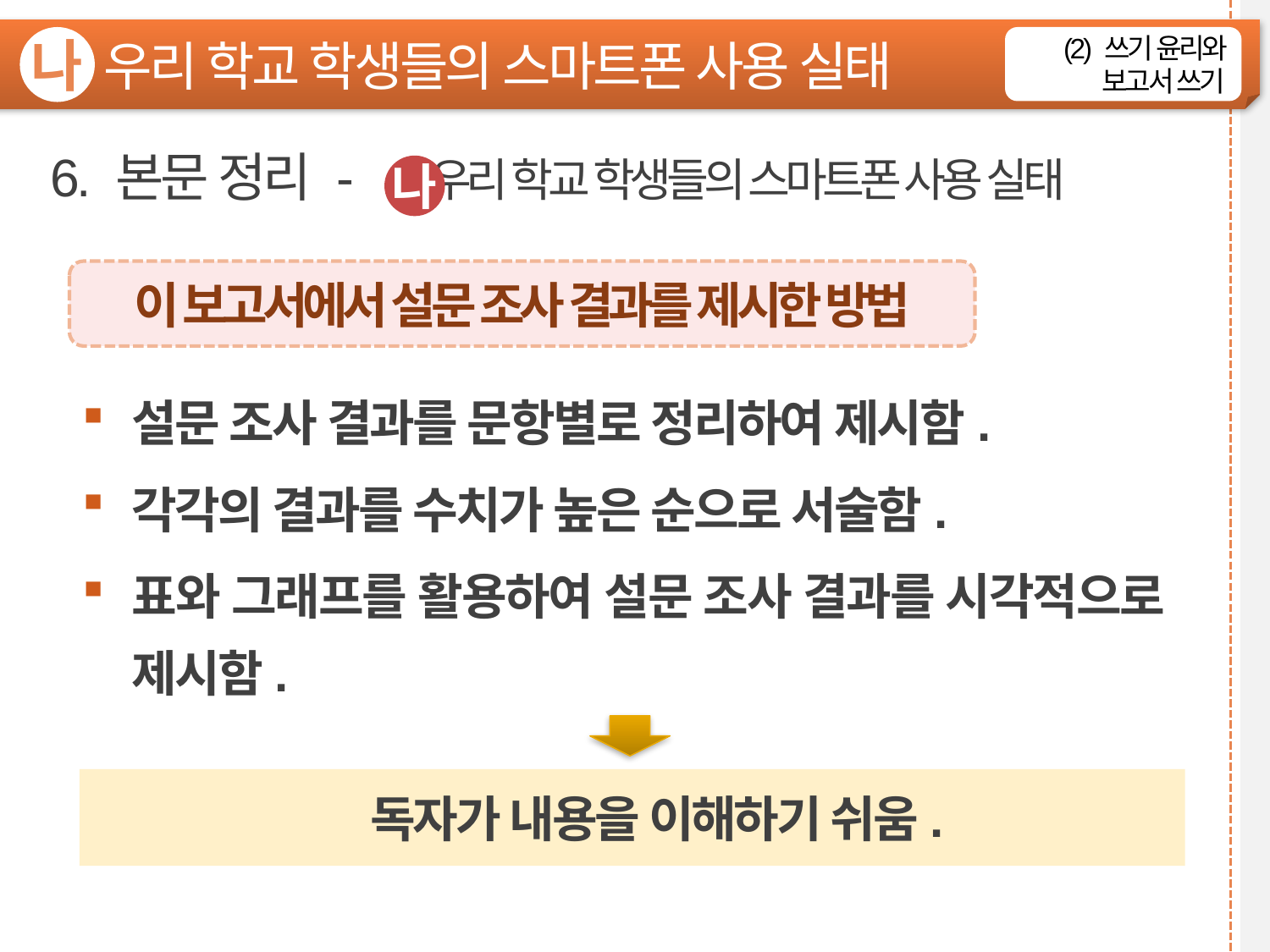

우리 학교 학생들의 스마트폰 사용 실태
나
(2) 쓰기 윤리와 보고서 쓰기
6. 본문 정리 -        우리 학교 학생들의 스마트폰 사용 실태
나
이 보고서에서 설문 조사 결과를 제시한 방법
설문 조사 결과를 문항별로 정리하여 제시함.
각각의 결과를 수치가 높은 순으로 서술함.
표와 그래프를 활용하여 설문 조사 결과를 시각적으로 제시함.

독자가 내용을 이해하기 쉬움.